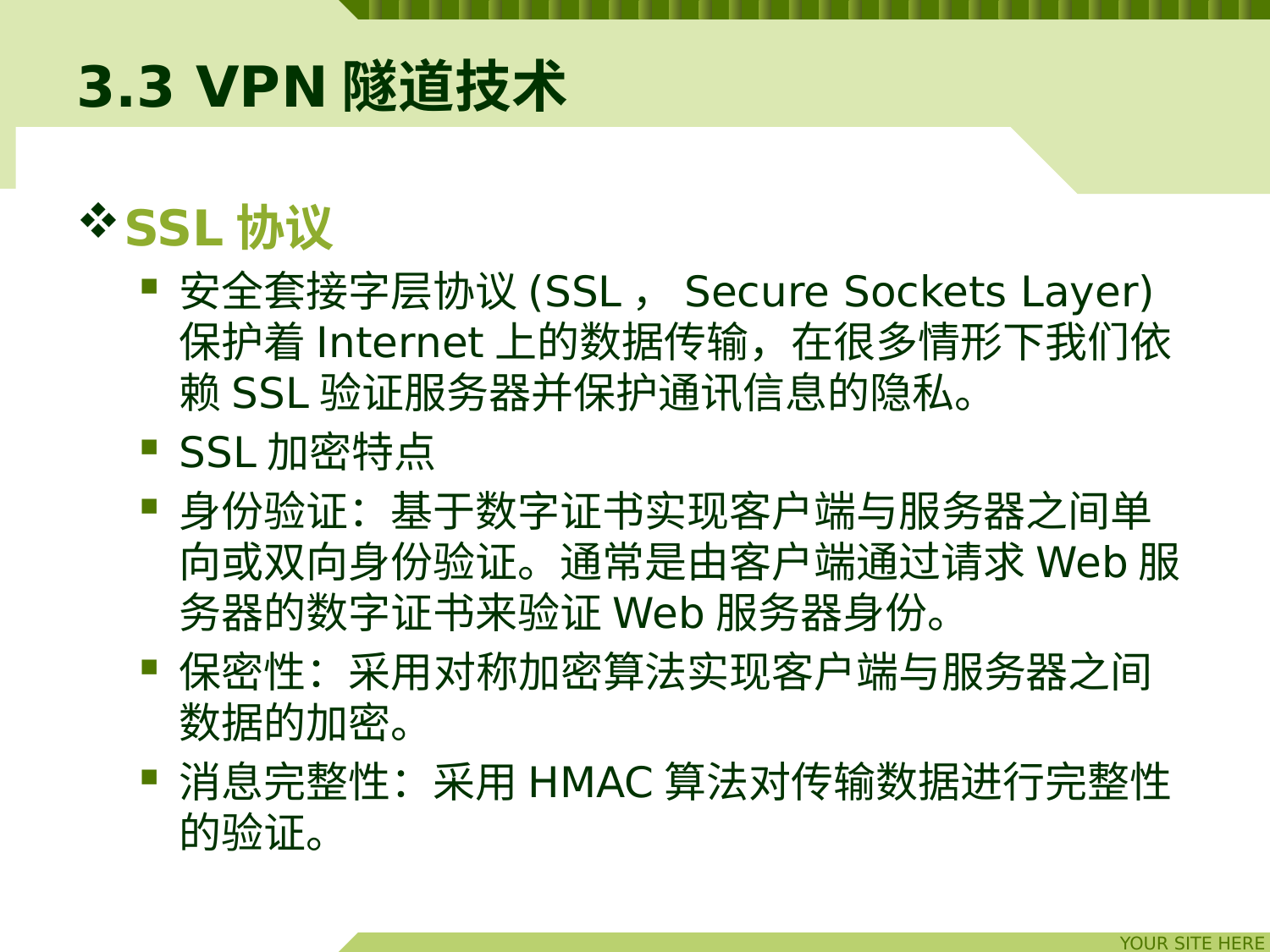

# 3.3 VPN隧道技术
SSL协议
安全套接字层协议(SSL，Secure Sockets Layer)保护着Internet上的数据传输，在很多情形下我们依赖SSL验证服务器并保护通讯信息的隐私。
SSL加密特点
身份验证：基于数字证书实现客户端与服务器之间单向或双向身份验证。通常是由客户端通过请求Web服务器的数字证书来验证Web服务器身份。
保密性：采用对称加密算法实现客户端与服务器之间数据的加密。
消息完整性：采用HMAC算法对传输数据进行完整性的验证。